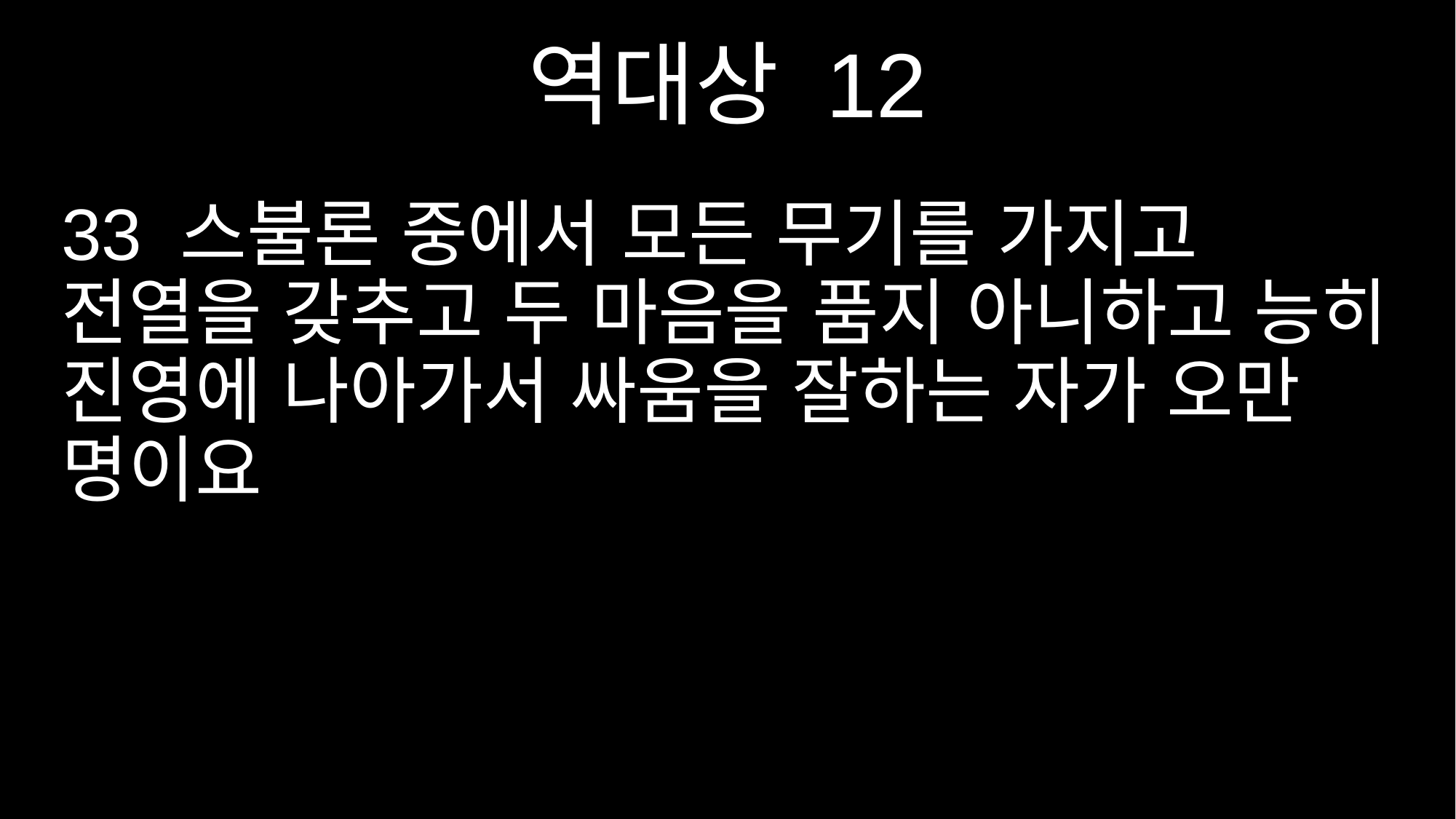

역대상 12
33 스불론 중에서 모든 무기를 가지고 전열을 갖추고 두 마음을 품지 아니하고 능히 진영에 나아가서 싸움을 잘하는 자가 오만 명이요